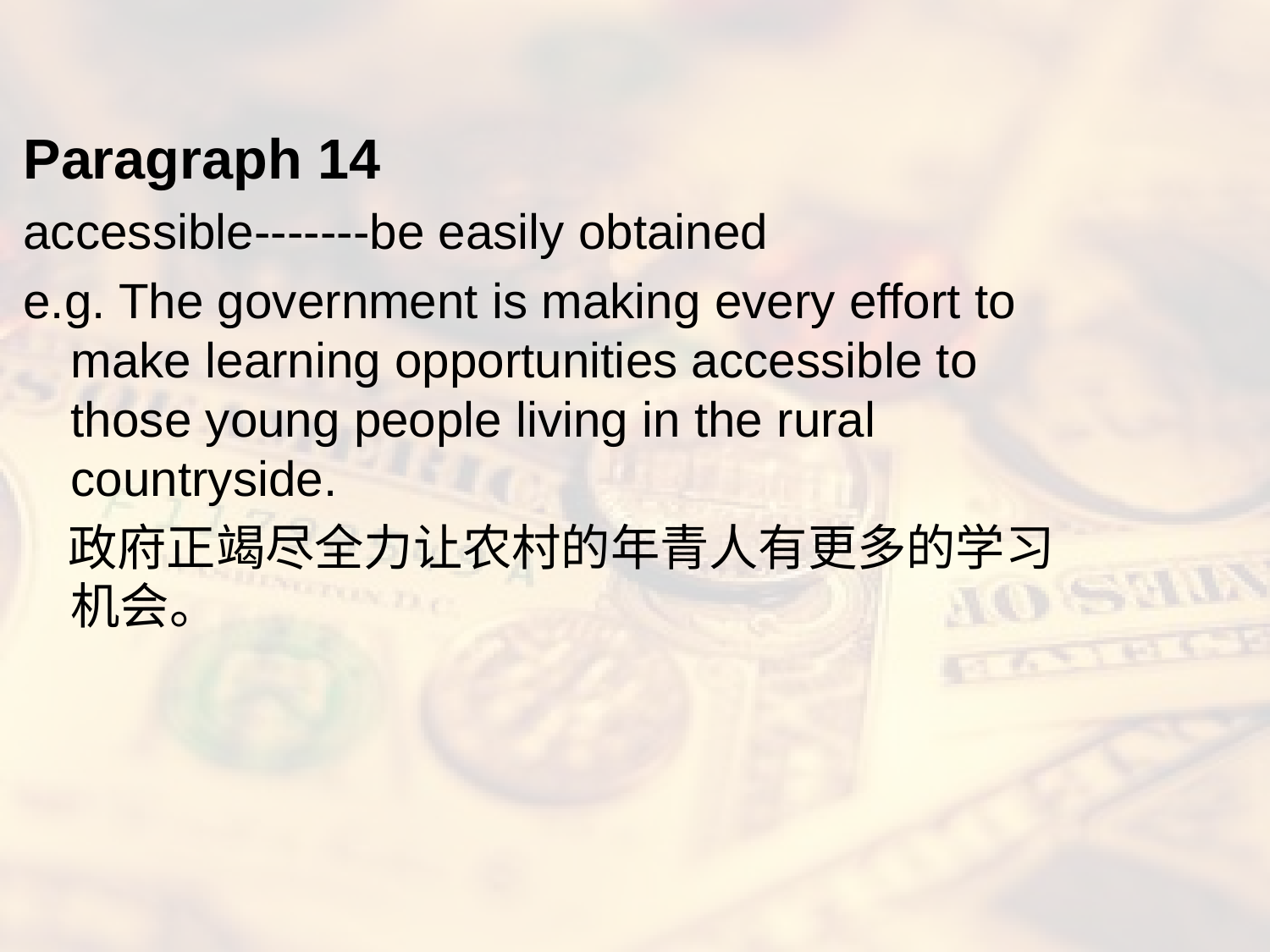

#
Paragraph 14
accessible-------be easily obtained
e.g. The government is making every effort to make learning opportunities accessible to those young people living in the rural countryside.
   政府正竭尽全力让农村的年青人有更多的学习机会。